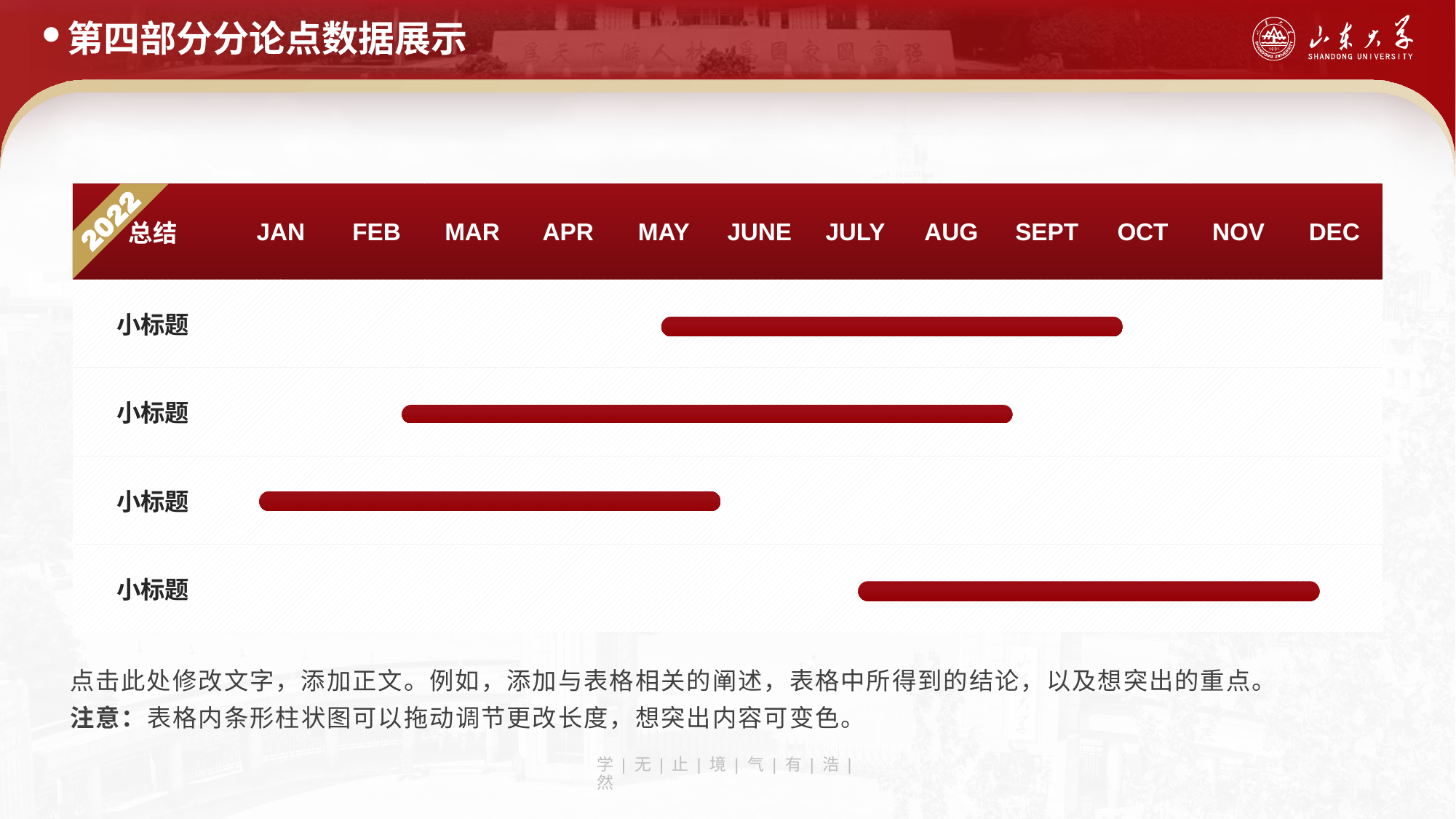

第四部分分论点数据展示
2022
| 总结 | JAN | FEB | MAR | APR | MAY | JUNE | JULY | AUG | SEPT | OCT | NOV | DEC |
| --- | --- | --- | --- | --- | --- | --- | --- | --- | --- | --- | --- | --- |
| 小标题 |  |  |  |  |  |  |  |  |  |  |  |  |
| 小标题 |  |  |  |  |  |  |  |  |  |  |  |  |
| 小标题 |  |  |  |  |  |  |  |  |  |  |  |  |
| 小标题 |  |  |  |  |  |  |  |  |  |  |  |  |

点击此处修改文字，添加正文。例如，添加与表格相关的阐述，表格中所得到的结论，以及想突出的重点。
注意：表格内条形柱状图可以拖动调节更改长度，想突出内容可变色。